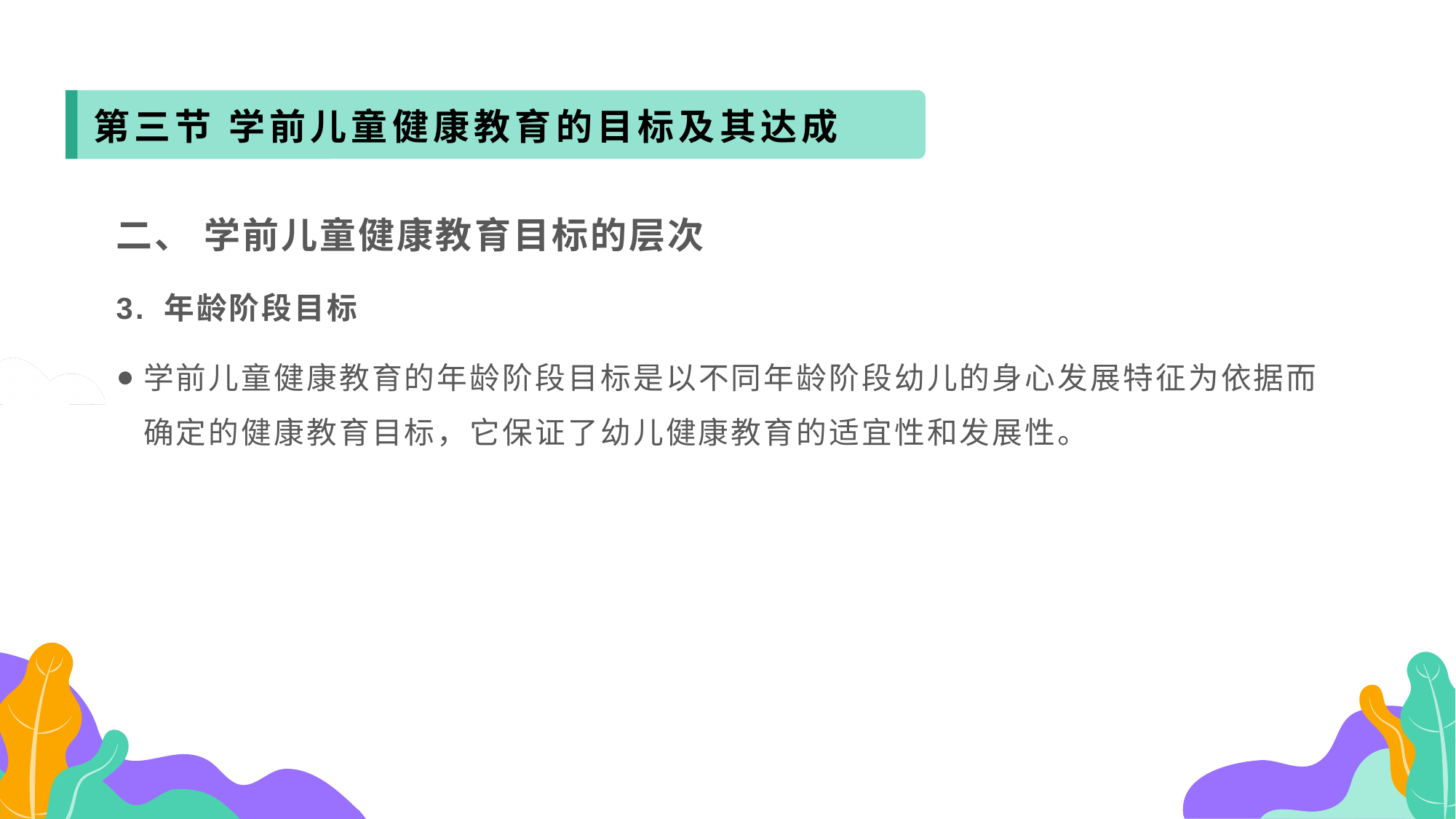

第三节 学前儿童健康教育的目标及其达成
二、 学前儿童健康教育目标的层次
3. 年龄阶段目标
学前儿童健康教育的年龄阶段目标是以不同年龄阶段幼儿的身心发展特征为依据而确定的健康教育目标，它保证了幼儿健康教育的适宜性和发展性。